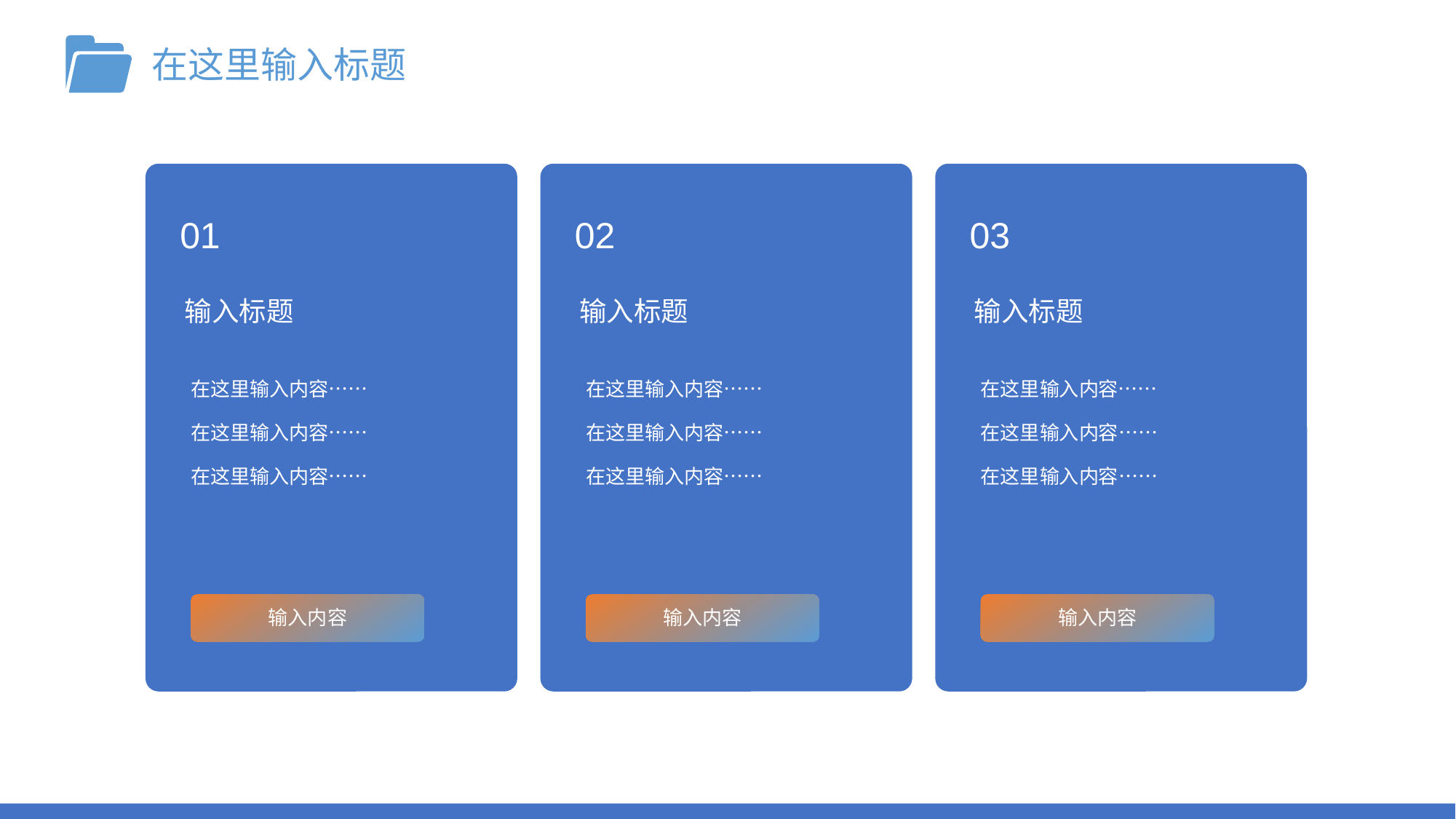

在这里输入标题

01
02
03
输入标题
输入标题
输入标题
在这里输入内容……
在这里输入内容……
在这里输入内容……

在这里输入内容……
在这里输入内容……
在这里输入内容……

在这里输入内容……
在这里输入内容……
在这里输入内容……

输入内容
输入内容
输入内容